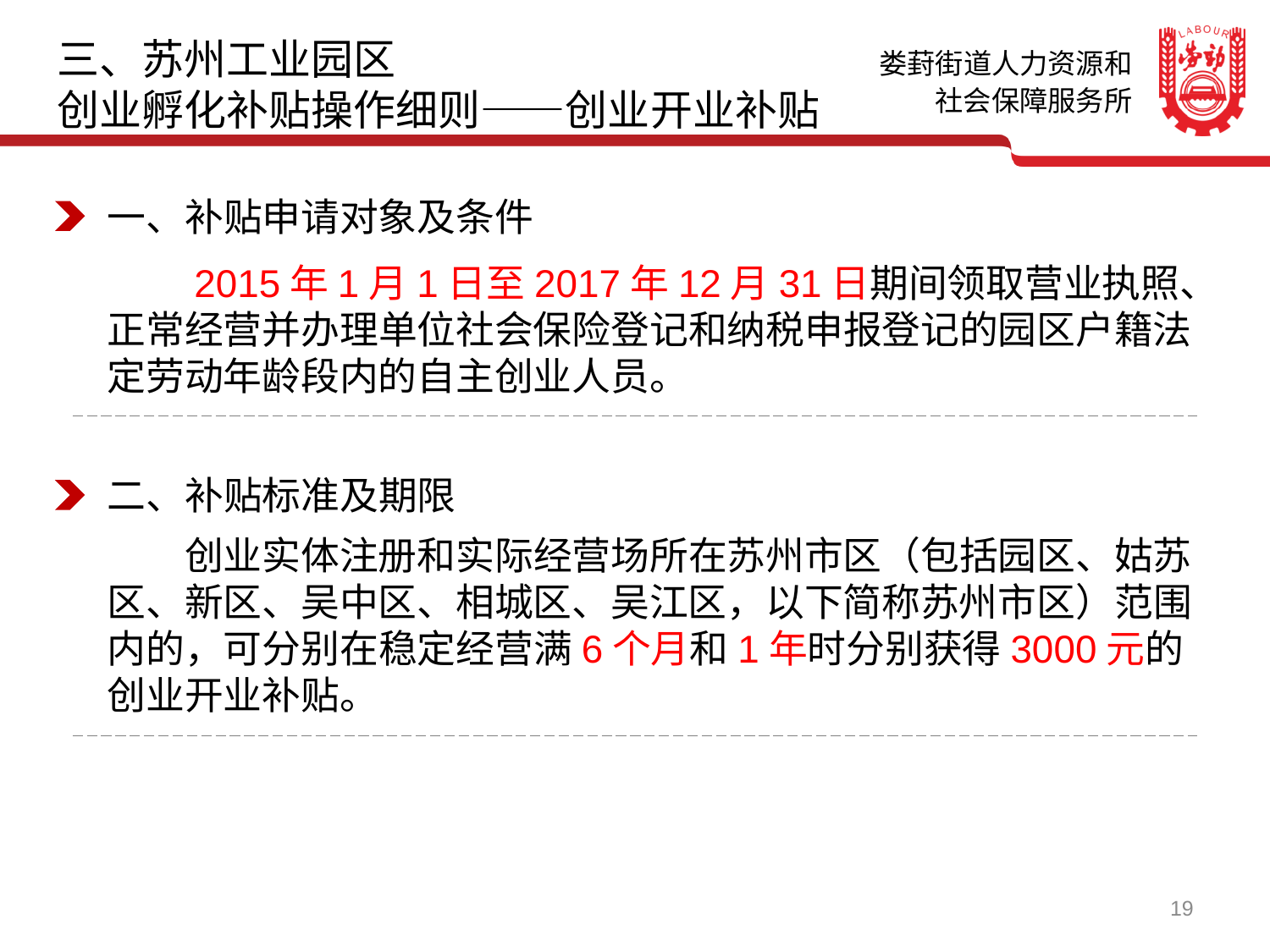

三、苏州工业园区
创业孵化补贴操作细则——创业开业补贴
一、补贴申请对象及条件

　　2015年1月1日至2017年12月31日期间领取营业执照、正常经营并办理单位社会保险登记和纳税申报登记的园区户籍法定劳动年龄段内的自主创业人员。
二、补贴标准及期限

　　创业实体注册和实际经营场所在苏州市区（包括园区、姑苏区、新区、吴中区、相城区、吴江区，以下简称苏州市区）范围内的，可分别在稳定经营满6个月和1年时分别获得3000元的创业开业补贴。
19